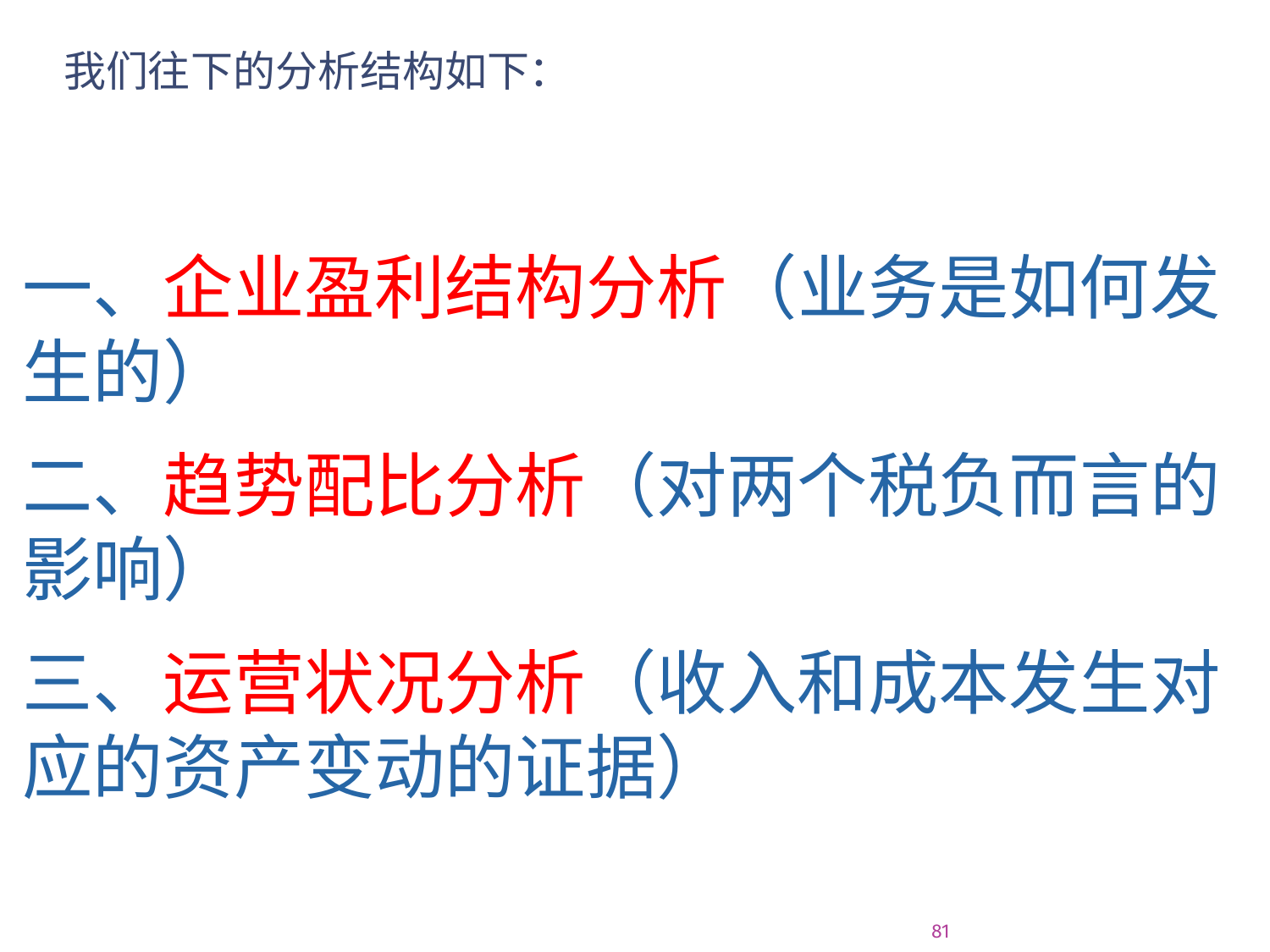

# 我们往下的分析结构如下：
一、企业盈利结构分析（业务是如何发生的）
二、趋势配比分析（对两个税负而言的影响）
三、运营状况分析（收入和成本发生对应的资产变动的证据）
2015/7/20
81